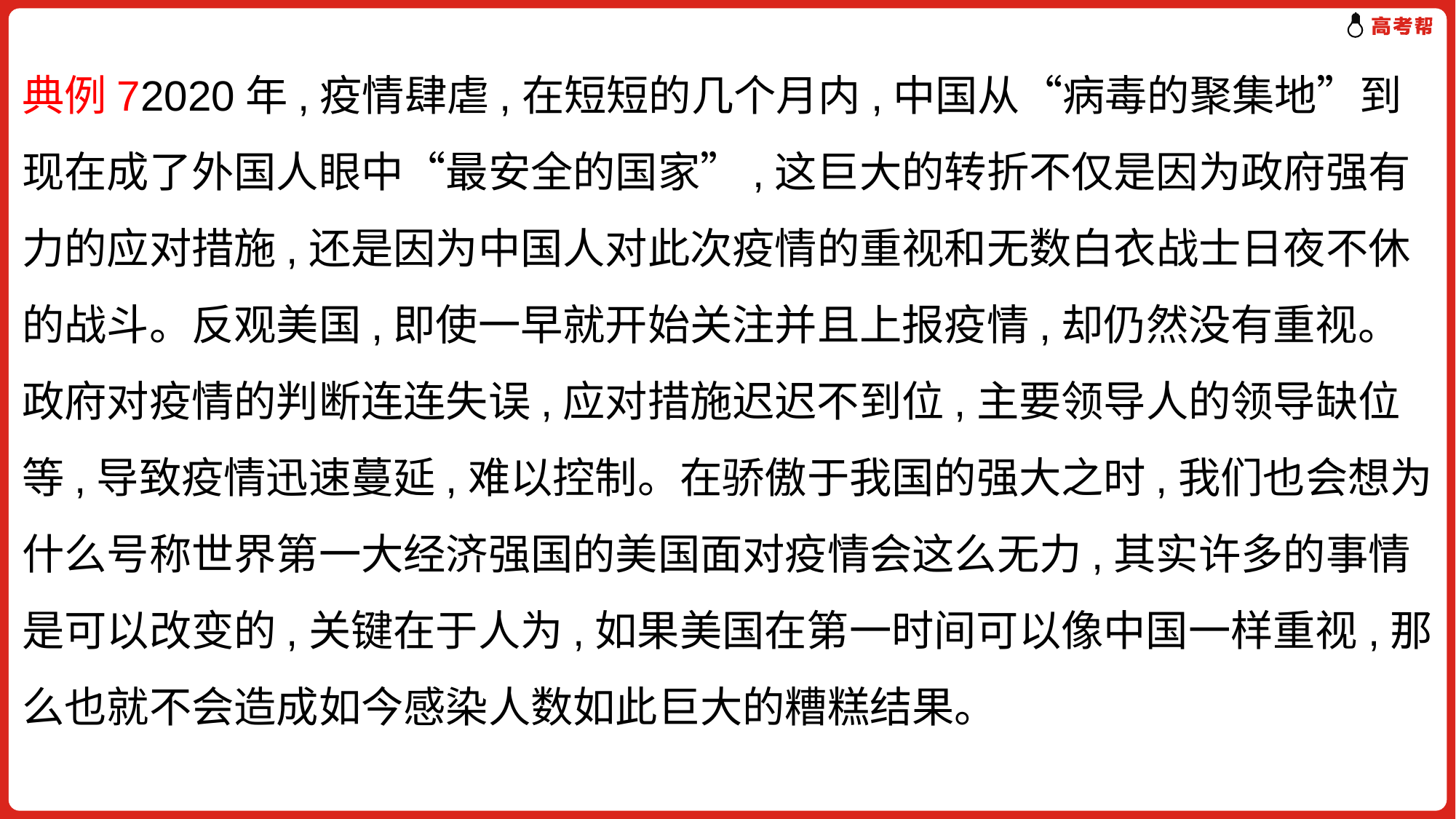

典例72020年,疫情肆虐,在短短的几个月内,中国从“病毒的聚集地”到现在成了外国人眼中“最安全的国家”,这巨大的转折不仅是因为政府强有力的应对措施,还是因为中国人对此次疫情的重视和无数白衣战士日夜不休的战斗。反观美国,即使一早就开始关注并且上报疫情,却仍然没有重视。政府对疫情的判断连连失误,应对措施迟迟不到位,主要领导人的领导缺位等,导致疫情迅速蔓延,难以控制。在骄傲于我国的强大之时,我们也会想为什么号称世界第一大经济强国的美国面对疫情会这么无力,其实许多的事情是可以改变的,关键在于人为,如果美国在第一时间可以像中国一样重视,那么也就不会造成如今感染人数如此巨大的糟糕结果。